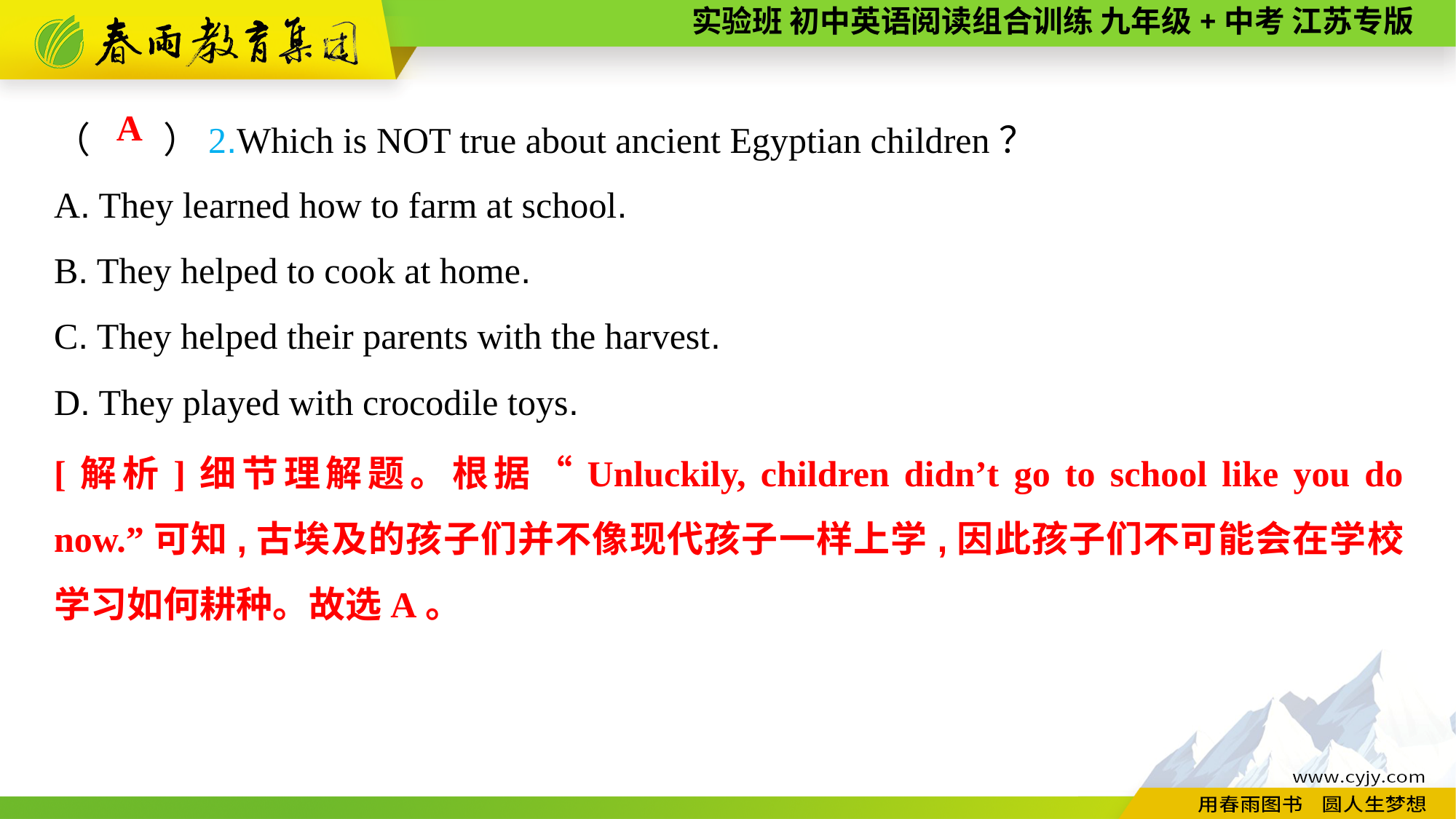

（　　）2.Which is NOT true about ancient Egyptian children？
A. They learned how to farm at school.
B. They helped to cook at home.
C. They helped their parents with the harvest.
D. They played with crocodile toys.
A
[解析]细节理解题。根据“Unluckily, children didn’t go to school like you do now.”可知,古埃及的孩子们并不像现代孩子一样上学,因此孩子们不可能会在学校学习如何耕种。故选A。